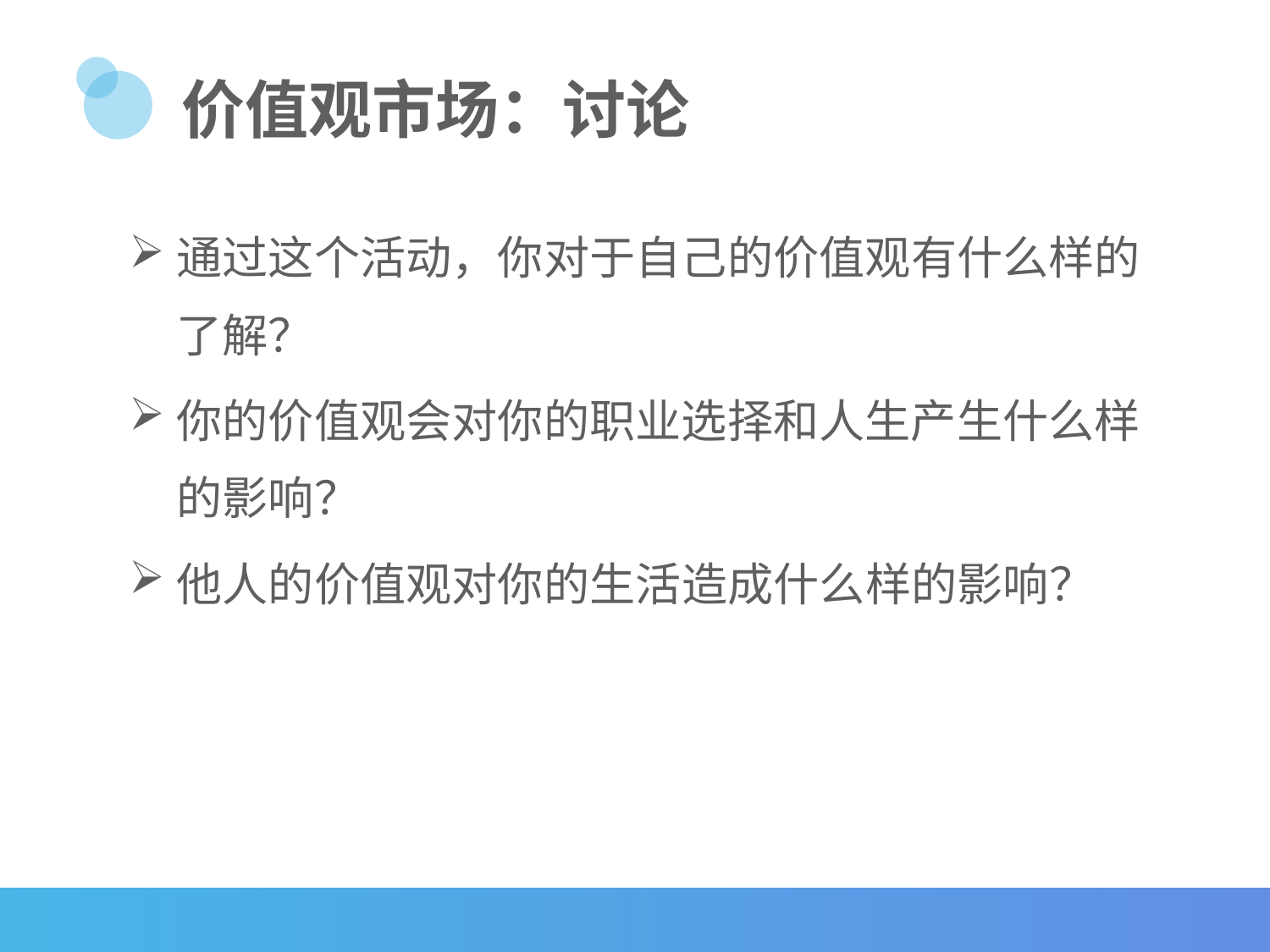

价值观市场：讨论
通过这个活动，你对于自己的价值观有什么样的了解？
你的价值观会对你的职业选择和人生产生什么样的影响？
他人的价值观对你的生活造成什么样的影响？